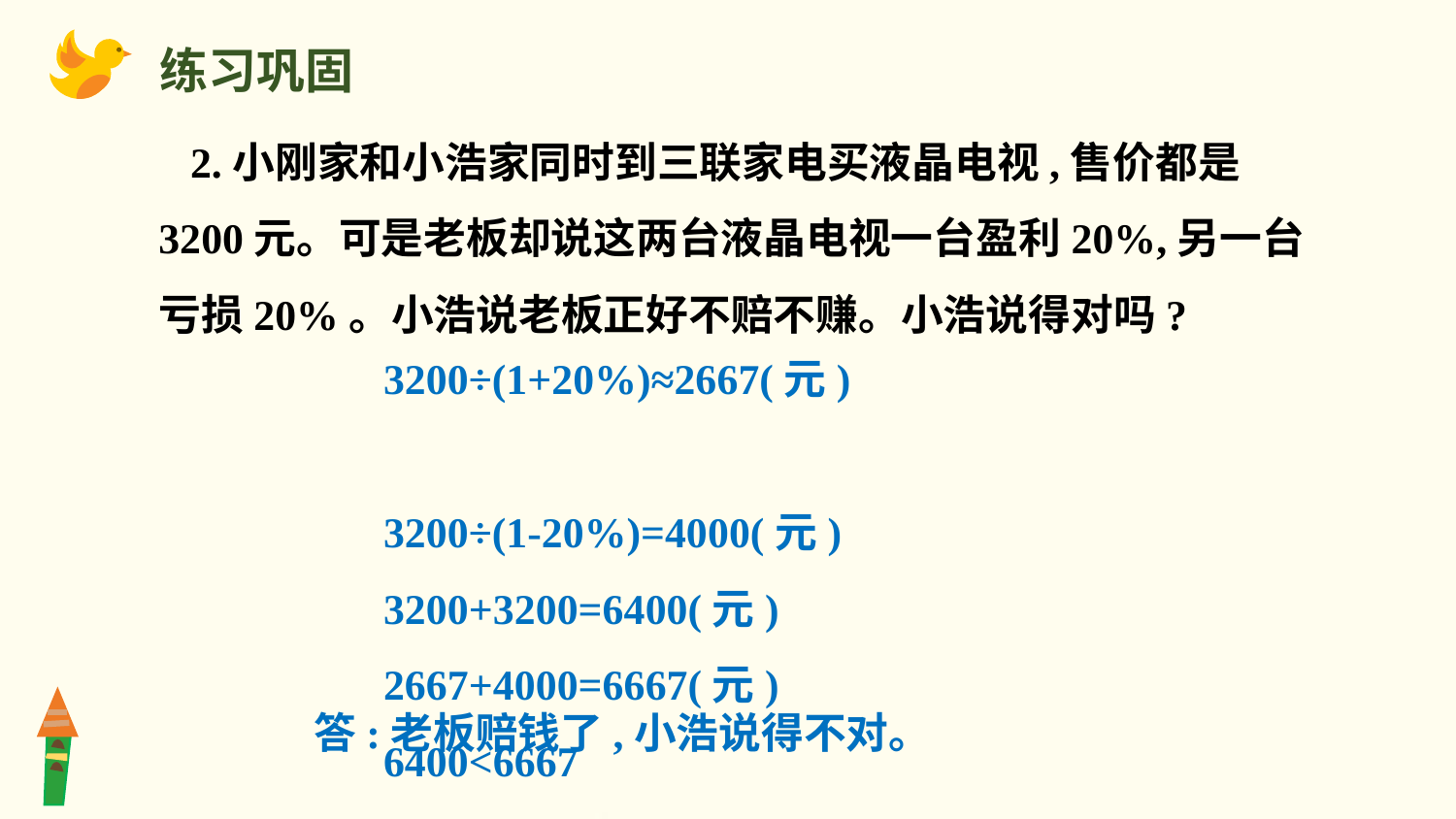

练习巩固
2.小刚家和小浩家同时到三联家电买液晶电视,售价都是3200元。可是老板却说这两台液晶电视一台盈利20%,另一台亏损20%。小浩说老板正好不赔不赚。小浩说得对吗?
3200÷(1+20%)≈2667(元)
3200÷(1-20%)=4000(元)
3200+3200=6400(元)
2667+4000=6667(元)
6400<6667
答:老板赔钱了,小浩说得不对。